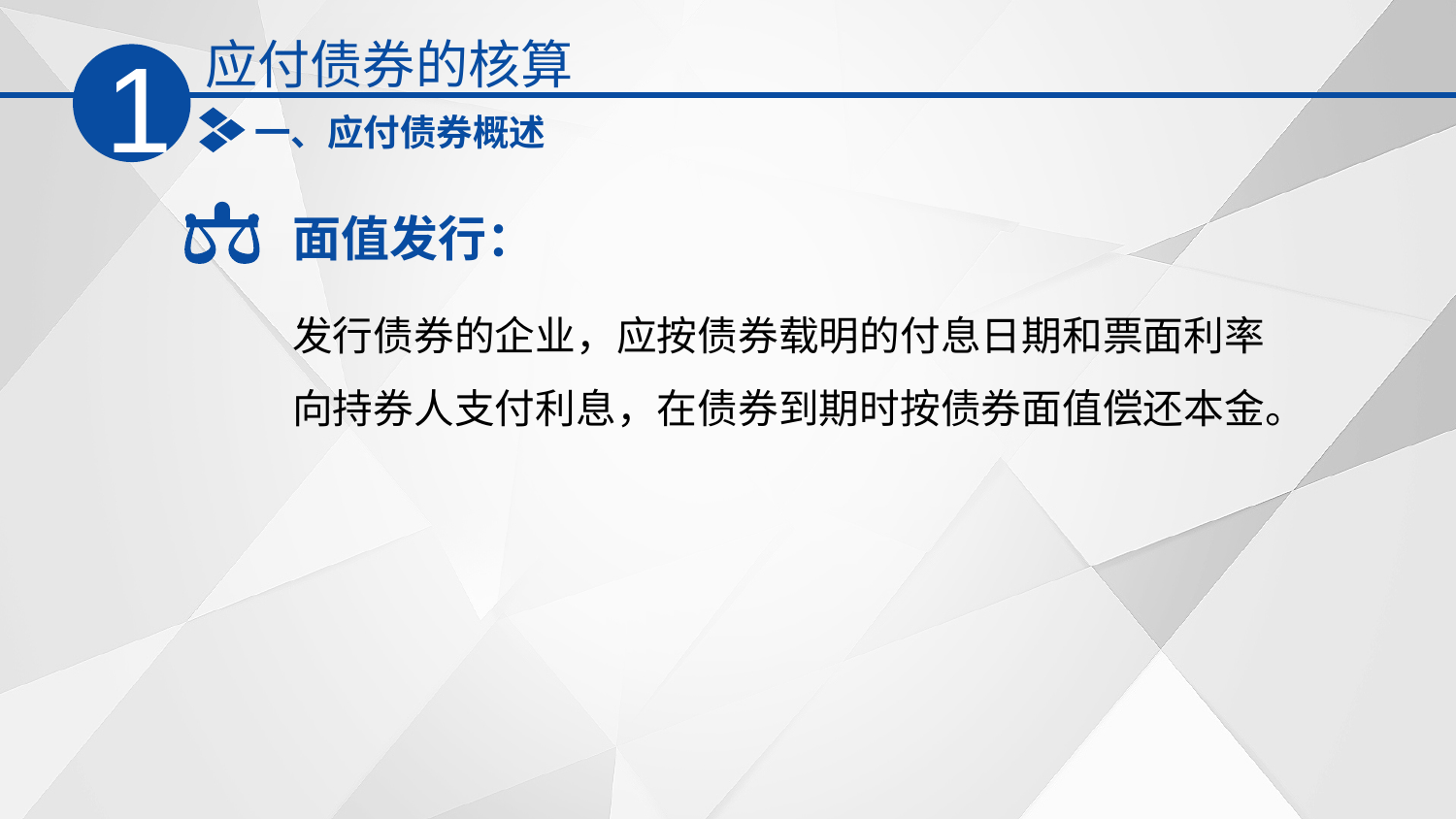

应付债券的核算
1

一、应付债券概述

面值发行：

发行债券的企业，应按债券载明的付息日期和票面利率向持券人支付利息，在债券到期时按债券面值偿还本金。